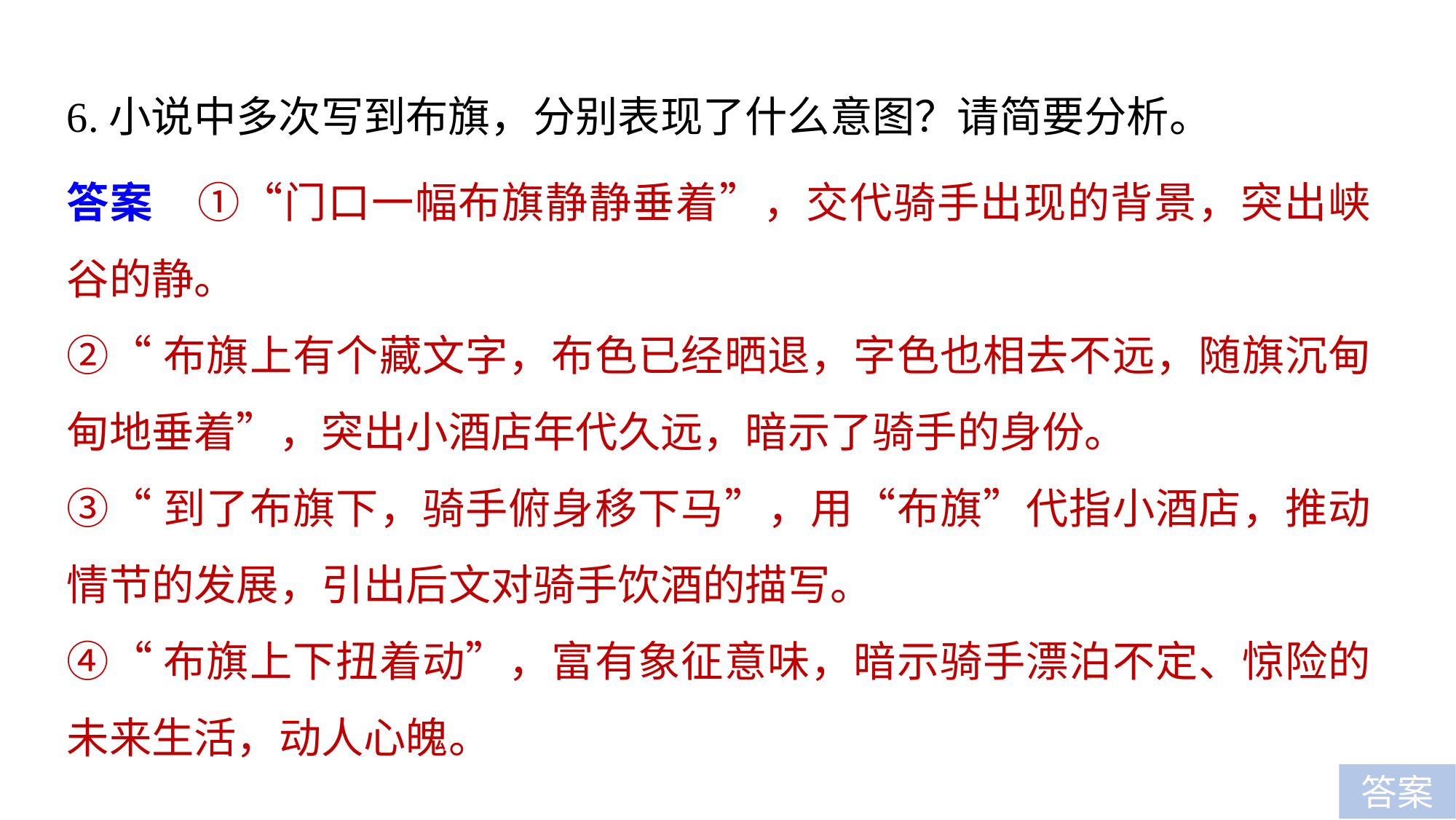

6.小说中多次写到布旗，分别表现了什么意图？请简要分析。
答案　①“门口一幅布旗静静垂着”，交代骑手出现的背景，突出峡谷的静。
②“布旗上有个藏文字，布色已经晒退，字色也相去不远，随旗沉甸甸地垂着”，突出小酒店年代久远，暗示了骑手的身份。
③“到了布旗下，骑手俯身移下马”，用“布旗”代指小酒店，推动情节的发展，引出后文对骑手饮酒的描写。
④“布旗上下扭着动”，富有象征意味，暗示骑手漂泊不定、惊险的未来生活，动人心魄。
答案